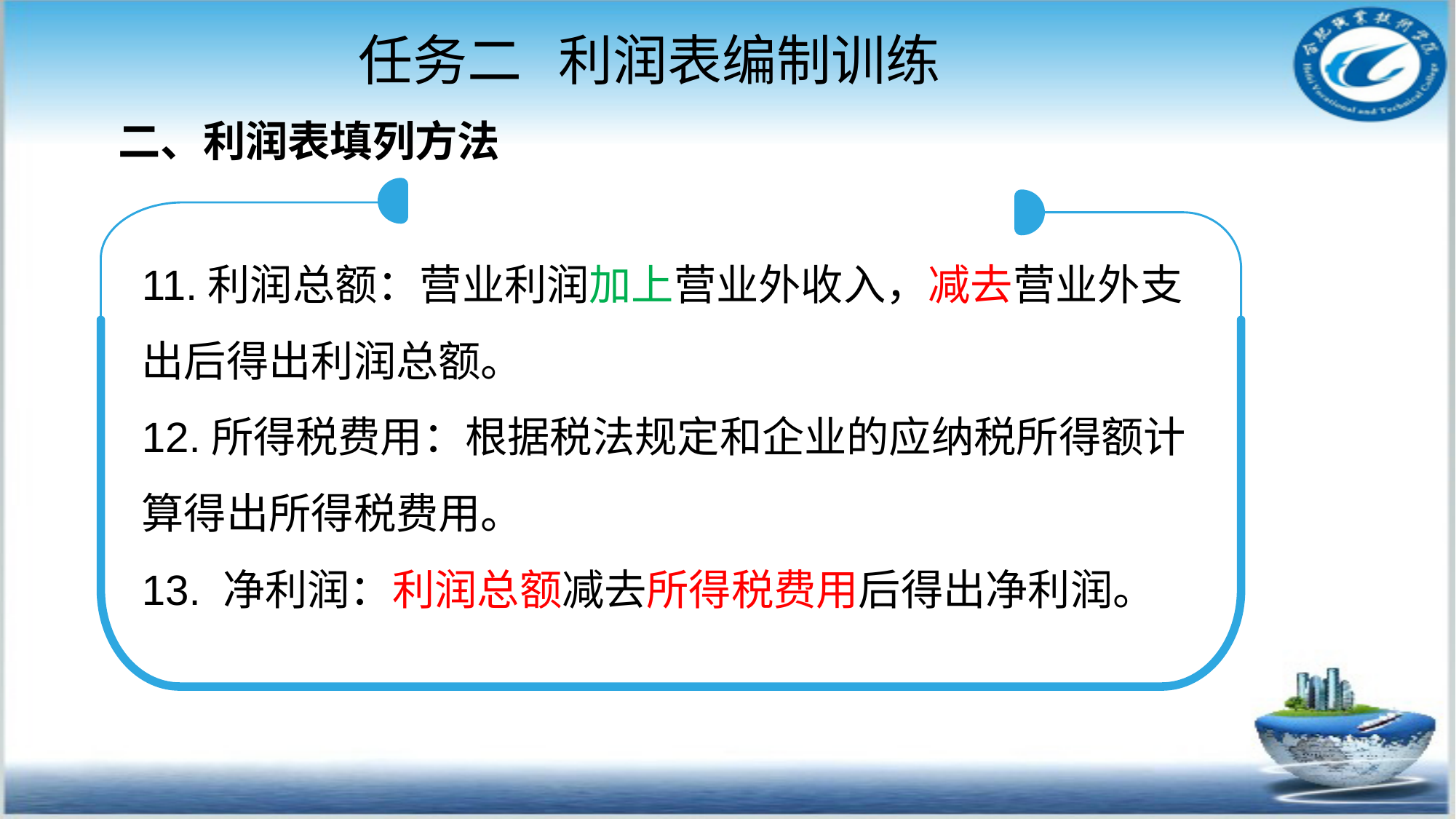

任务二   利润表编制训练
二、利润表填列方法

11.利润总额：营业利润加上营业外收入，减去营业外支出后得出利润总额。
12.所得税费用：根据税法规定和企业的应纳税所得额计算得出所得税费用。
13. 净利润：利润总额减去所得税费用后得出净利润。